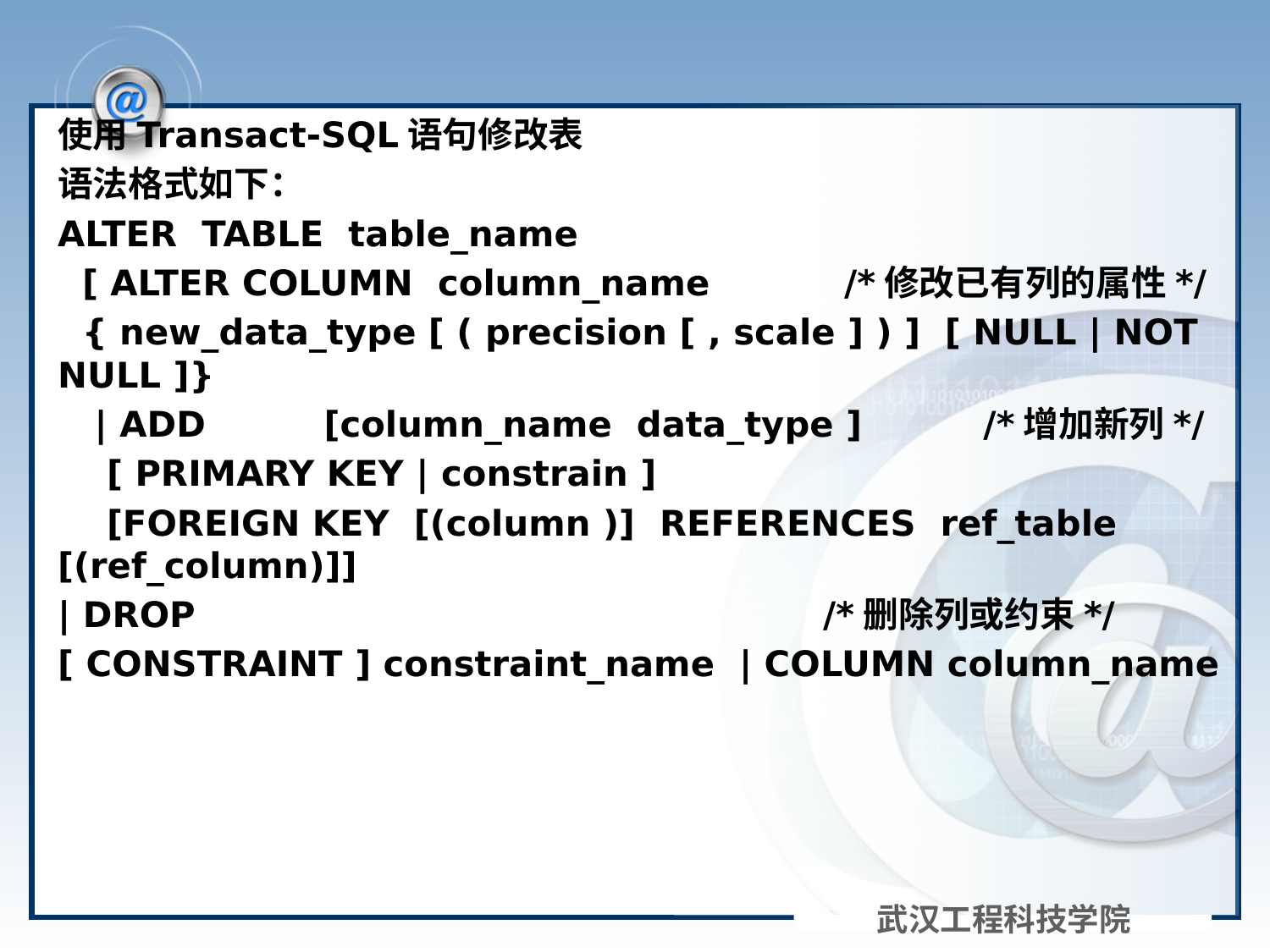

#
使用Transact-SQL语句修改表
语法格式如下：
ALTER  TABLE  table_name
  [ ALTER COLUMN  column_name 	  /*修改已有列的属性*/
  { new_data_type [ ( precision [ , scale ] ) ]  [ NULL | NOT NULL ]}
   | ADD	 [column_name  data_type ]	   /*增加新列*/
    [ PRIMARY KEY | constrain ]
    [FOREIGN KEY  [(column )]  REFERENCES  ref_table  [(ref_column)]]
| DROP			                     /*删除列或约束*/
[ CONSTRAINT ] constraint_name  | COLUMN column_name

武汉工程科技学院